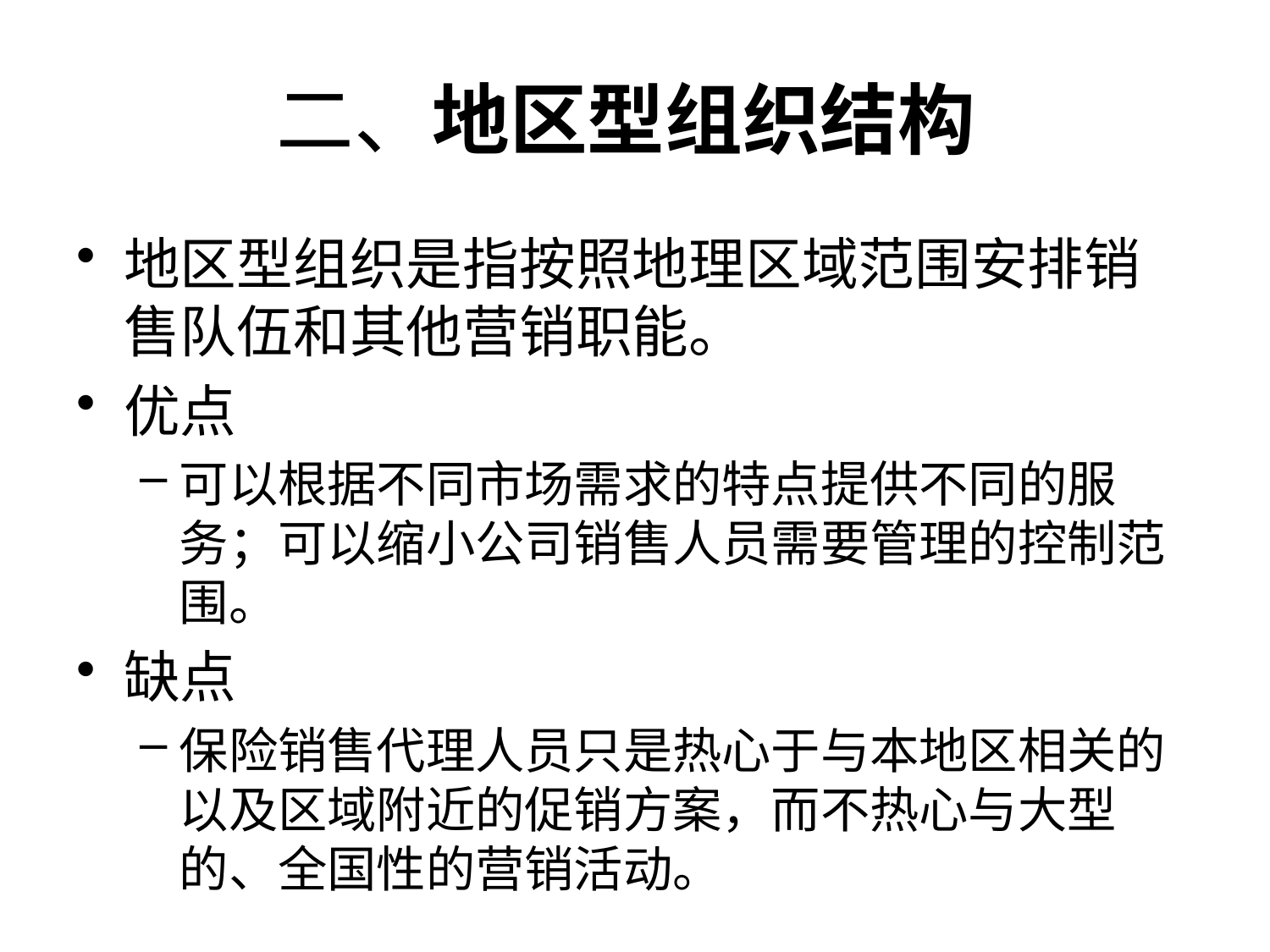

# 二、地区型组织结构
地区型组织是指按照地理区域范围安排销售队伍和其他营销职能。
优点
可以根据不同市场需求的特点提供不同的服务；可以缩小公司销售人员需要管理的控制范围。
缺点
保险销售代理人员只是热心于与本地区相关的以及区域附近的促销方案，而不热心与大型的、全国性的营销活动。